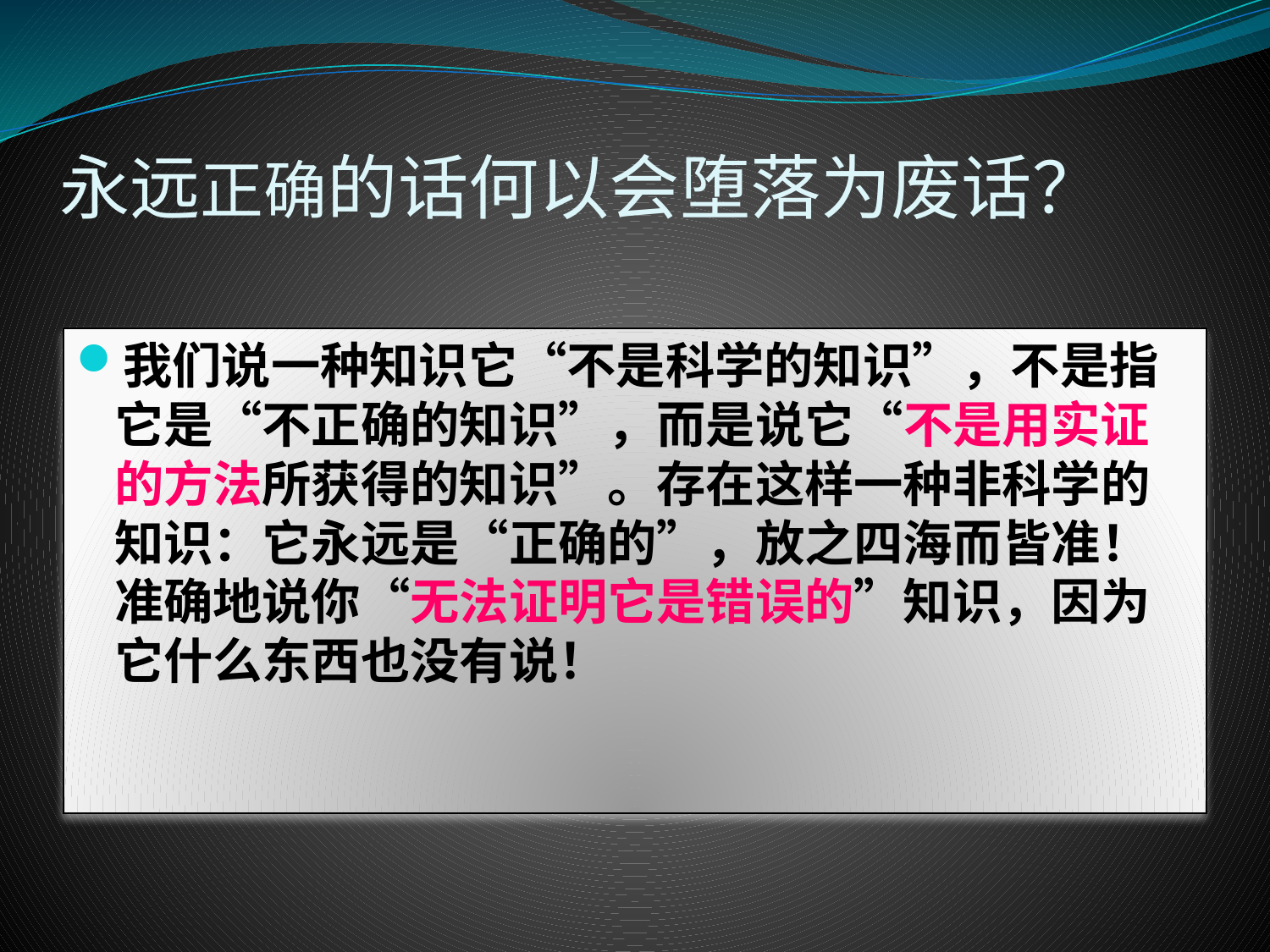

# 永远正确的话何以会堕落为废话？
我们说一种知识它“不是科学的知识”，不是指它是“不正确的知识”，而是说它“不是用实证的方法所获得的知识”。存在这样一种非科学的知识：它永远是“正确的”，放之四海而皆准！准确地说你“无法证明它是错误的”知识，因为它什么东西也没有说！